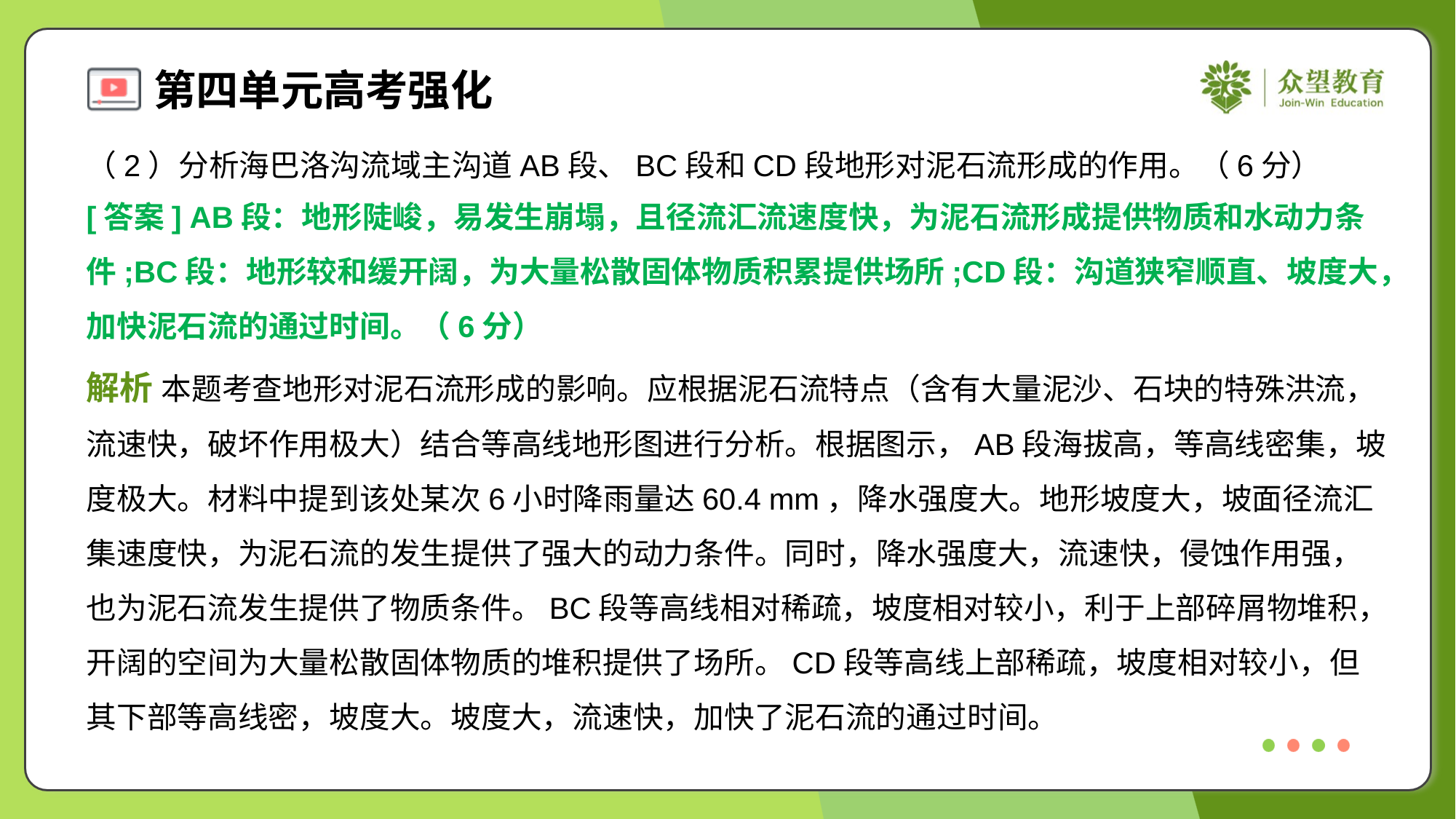

（2）分析海巴洛沟流域主沟道AB段、BC段和CD段地形对泥石流形成的作用。（6分）
[答案] AB段：地形陡峻，易发生崩塌，且径流汇流速度快，为泥石流形成提供物质和水动力条
件;BC段：地形较和缓开阔，为大量松散固体物质积累提供场所;CD段：沟道狭窄顺直、坡度大，
加快泥石流的通过时间。（6分）
解析 本题考查地形对泥石流形成的影响。应根据泥石流特点（含有大量泥沙、石块的特殊洪流，
流速快，破坏作用极大）结合等高线地形图进行分析。根据图示，AB段海拔高，等高线密集，坡
度极大。材料中提到该处某次6小时降雨量达60.4 mm，降水强度大。地形坡度大，坡面径流汇
集速度快，为泥石流的发生提供了强大的动力条件。同时，降水强度大，流速快，侵蚀作用强，
也为泥石流发生提供了物质条件。BC段等高线相对稀疏，坡度相对较小，利于上部碎屑物堆积，
开阔的空间为大量松散固体物质的堆积提供了场所。CD段等高线上部稀疏，坡度相对较小，但
其下部等高线密，坡度大。坡度大，流速快，加快了泥石流的通过时间。